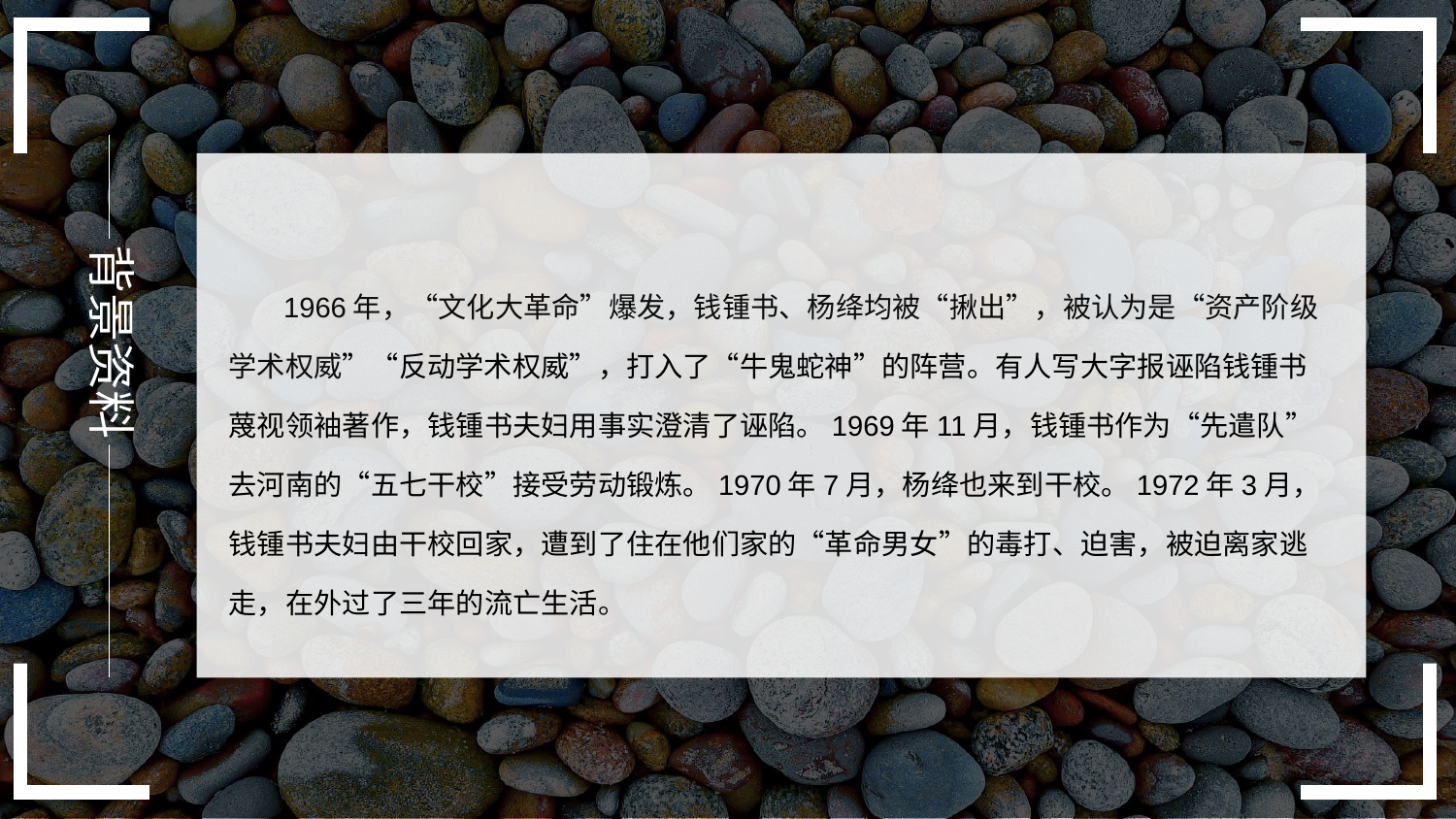

背景资料

1966年，“文化大革命”爆发，钱锺书、杨绛均被“揪出”，被认为是“资产阶级学术权威”“反动学术权威”，打入了“牛鬼蛇神”的阵营。有人写大字报诬陷钱锺书蔑视领袖著作，钱锺书夫妇用事实澄清了诬陷。1969年11月，钱锺书作为“先遣队”去河南的“五七干校”接受劳动锻炼。1970年7月，杨绛也来到干校。1972年3月，钱锺书夫妇由干校回家，遭到了住在他们家的“革命男女”的毒打、迫害，被迫离家逃走，在外过了三年的流亡生活。